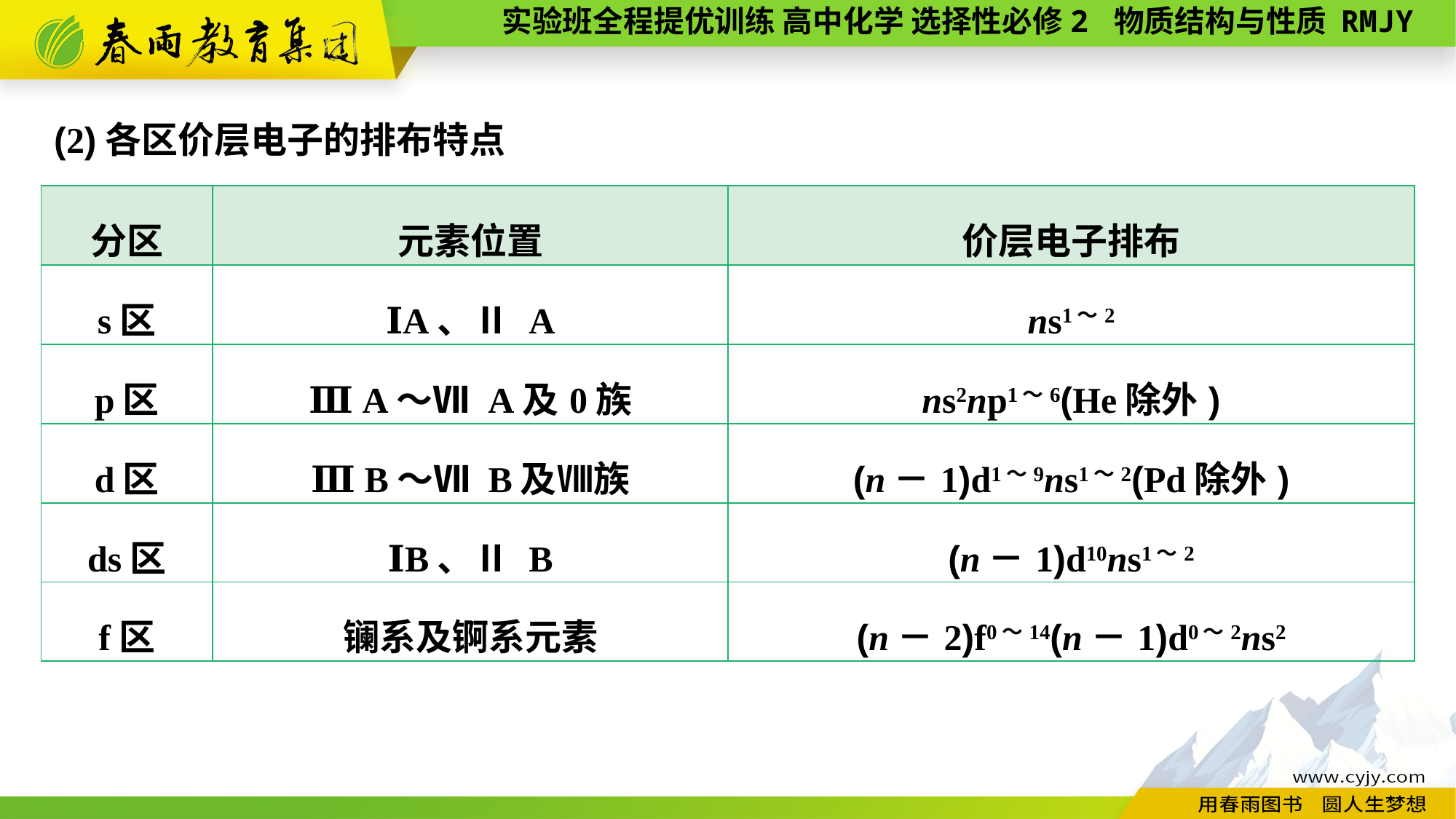

(2)各区价层电子的排布特点
| 分区 | 元素位置 | 价层电子排布 |
| --- | --- | --- |
| s区 | ⅠA、Ⅱ A | ns1～2 |
| p区 | Ⅲ A～Ⅶ A及0族 | ns2np1～6(He除外) |
| d区 | Ⅲ B～Ⅶ B及Ⅷ族 | (n－1)d1～9ns1～2(Pd除外) |
| ds区 | ⅠB、Ⅱ B | (n－1)d10ns1～2 |
| f区 | 镧系及锕系元素 | (n－2)f0～14(n－1)d0～2ns2 |